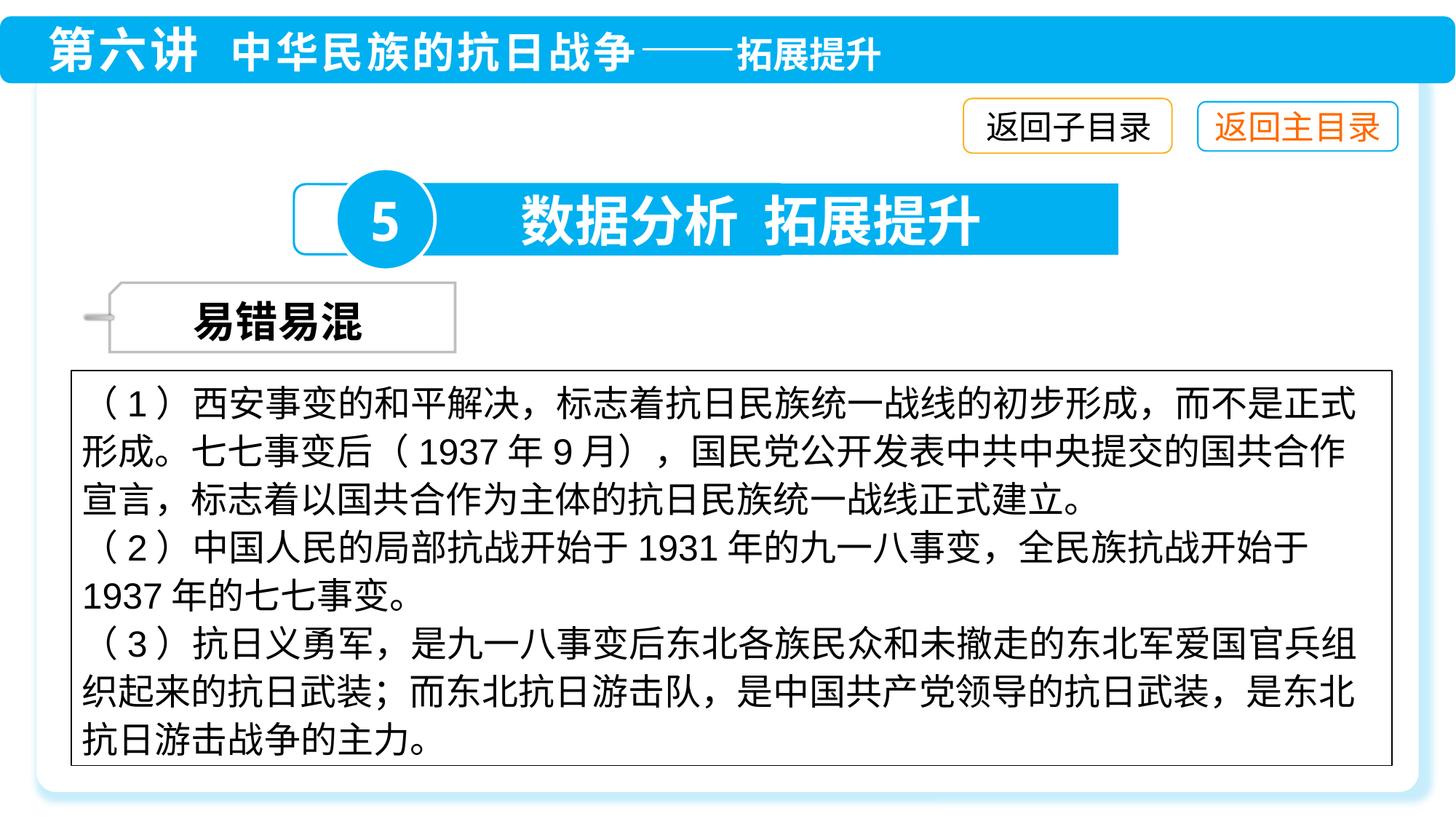

返回子目录
5

数据分析  拓展提升
 易错易混

（1）西安事变的和平解决，标志着抗日民族统一战线的初步形成，而不是正式形成。七七事变后（1937年9月），国民党公开发表中共中央提交的国共合作宣言，标志着以国共合作为主体的抗日民族统一战线正式建立。
（2）中国人民的局部抗战开始于1931年的九一八事变，全民族抗战开始于1937年的七七事变。
（3）抗日义勇军，是九一八事变后东北各族民众和未撤走的东北军爱国官兵组织起来的抗日武装；而东北抗日游击队，是中国共产党领导的抗日武装，是东北抗日游击战争的主力。